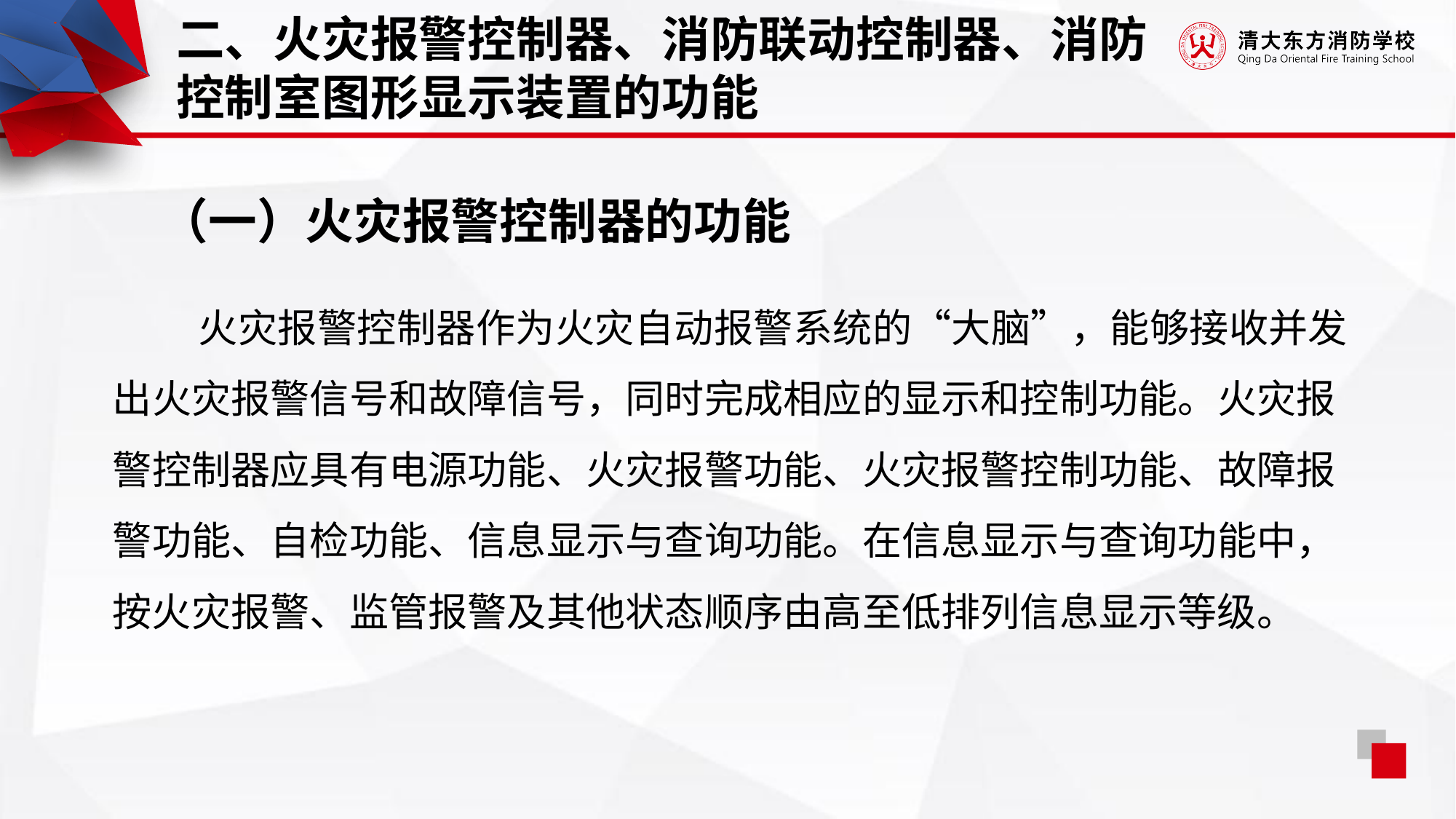

二、火灾报警控制器、消防联动控制器、消防
控制室图形显示装置的功能

（一）火灾报警控制器的功能
火灾报警控制器作为火灾自动报警系统的“大脑”，能够接收并发出火灾报警信号和故障信号，同时完成相应的显示和控制功能。火灾报警控制器应具有电源功能、火灾报警功能、火灾报警控制功能、故障报警功能、自检功能、信息显示与查询功能。在信息显示与查询功能中，按火灾报警、监管报警及其他状态顺序由高至低排列信息显示等级。